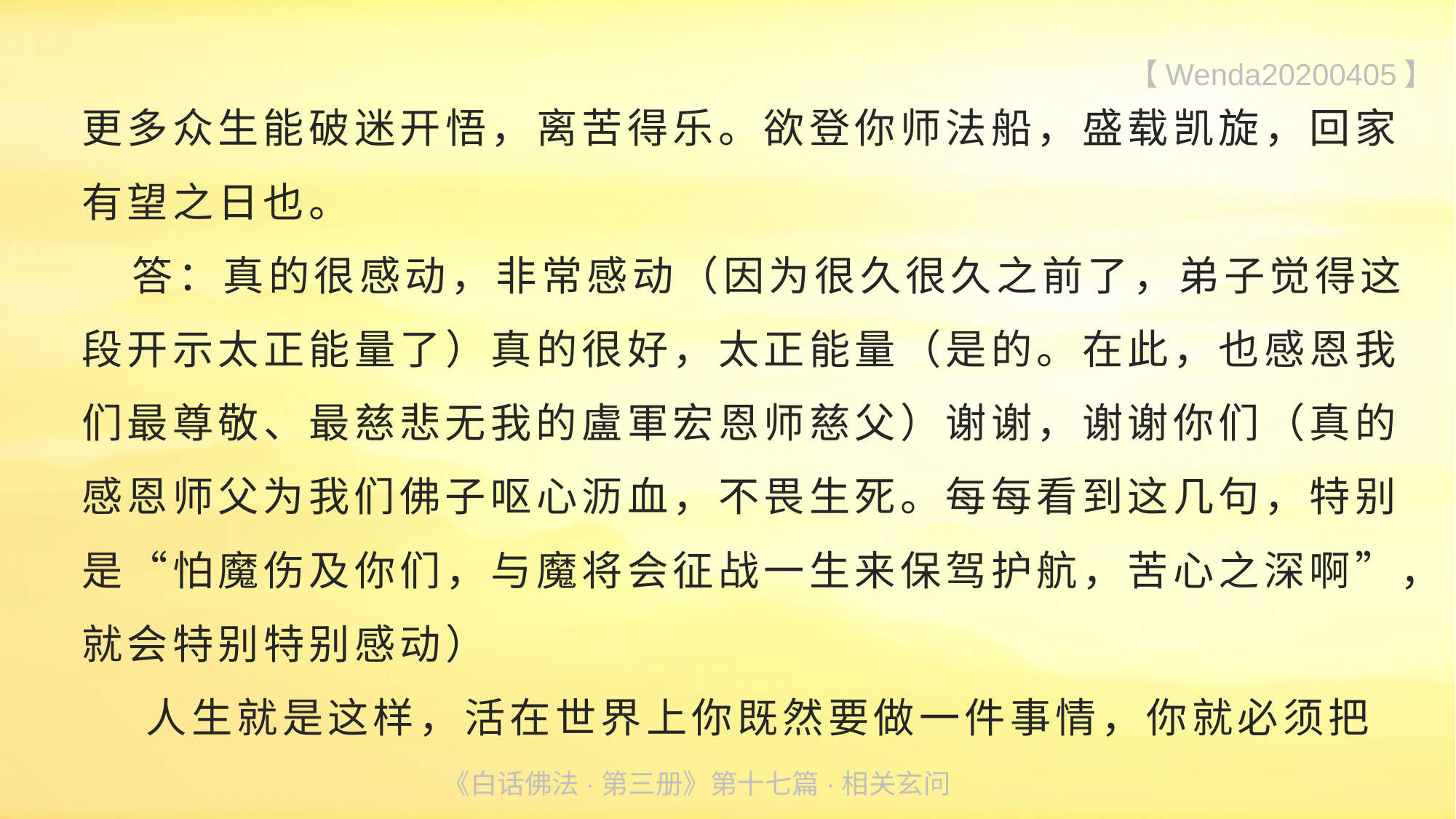

【Wenda20200405】
更多众生能破迷开悟，离苦得乐。欲登你师法船，盛载凯旋，回家有望之日也。
   答：真的很感动，非常感动（因为很久很久之前了，弟子觉得这段开示太正能量了）真的很好，太正能量（是的。在此，也感恩我们最尊敬、最慈悲无我的盧軍宏恩师慈父）谢谢，谢谢你们（真的感恩师父为我们佛子呕心沥血，不畏生死。每每看到这几句，特别是“怕魔伤及你们，与魔将会征战一生来保驾护航，苦心之深啊”，就会特别特别感动）
    人生就是这样，活在世界上你既然要做一件事情，你就必须把
《白话佛法·第三册》第十七篇·相关玄问